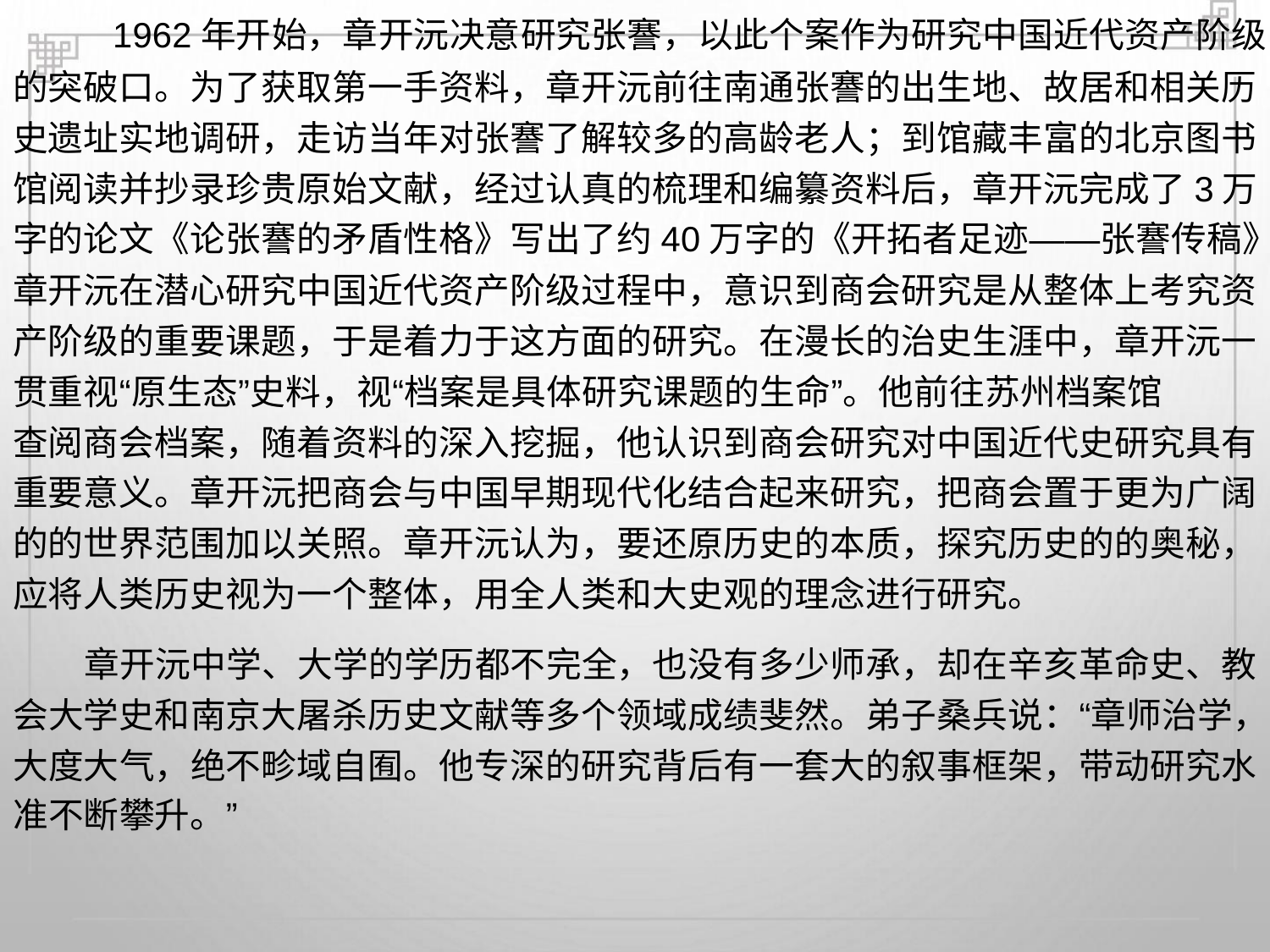

1962年开始，章开沅决意研究张謇，以此个案作为研究中国近代资产阶级
的突破口。为了获取第一手资料，章开沅前往南通张謇的出生地、故居和相关历
史遗址实地调研，走访当年对张謇了解较多的高龄老人；到馆藏丰富的北京图书
馆阅读并抄录珍贵原始文献，经过认真的梳理和编纂资料后，章开沅完成了3万
字的论文《论张謇的矛盾性格》写出了约40万字的《开拓者足迹——张謇传稿》。
章开沅在潜心研究中国近代资产阶级过程中，意识到商会研究是从整体上考究资
产阶级的重要课题，于是着力于这方面的研究。在漫长的治史生涯中，章开沅一
贯重视“原生态”史料，视“档案是具体研究课题的生命”。他前往苏州档案馆
查阅商会档案，随着资料的深入挖掘，他认识到商会研究对中国近代史研究具有
重要意义。章开沅把商会与中国早期现代化结合起来研究，把商会置于更为广阔
的的世界范围加以关照。章开沅认为，要还原历史的本质，探究历史的的奥秘，
应将人类历史视为一个整体，用全人类和大史观的理念进行研究。
章开沅中学、大学的学历都不完全，也没有多少师承，却在辛亥革命史、教
会大学史和南京大屠杀历史文献等多个领域成绩斐然。弟子桑兵说：“章师治学，
大度大气，绝不畛域自囿。他专深的研究背后有一套大的叙事框架，带动研究水
准不断攀升。”